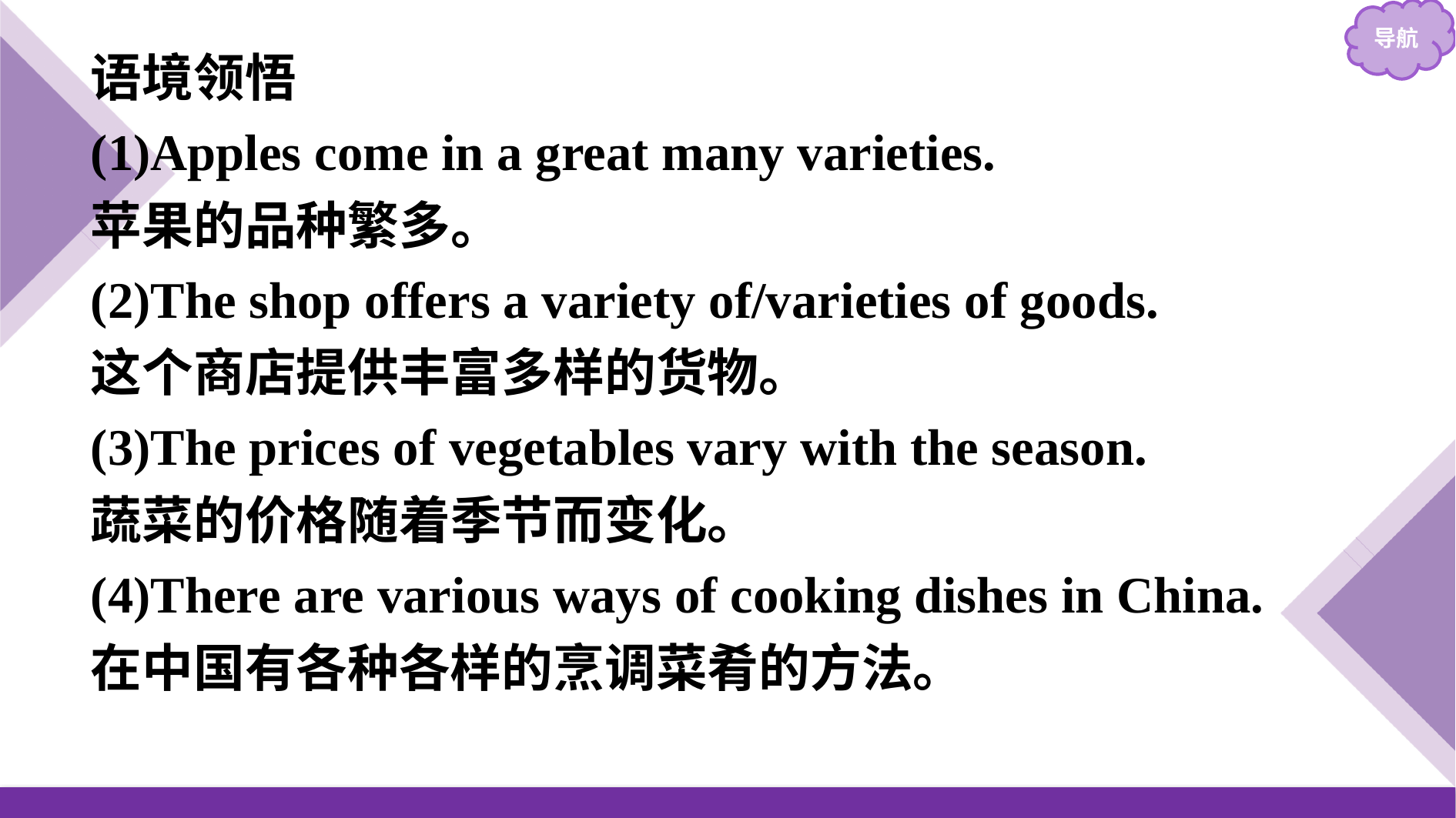

语境领悟
(1)Apples come in a great many varieties.
苹果的品种繁多。
(2)The shop offers a variety of/varieties of goods.
这个商店提供丰富多样的货物。
(3)The prices of vegetables vary with the season.
蔬菜的价格随着季节而变化。
(4)There are various ways of cooking dishes in China.
在中国有各种各样的烹调菜肴的方法。